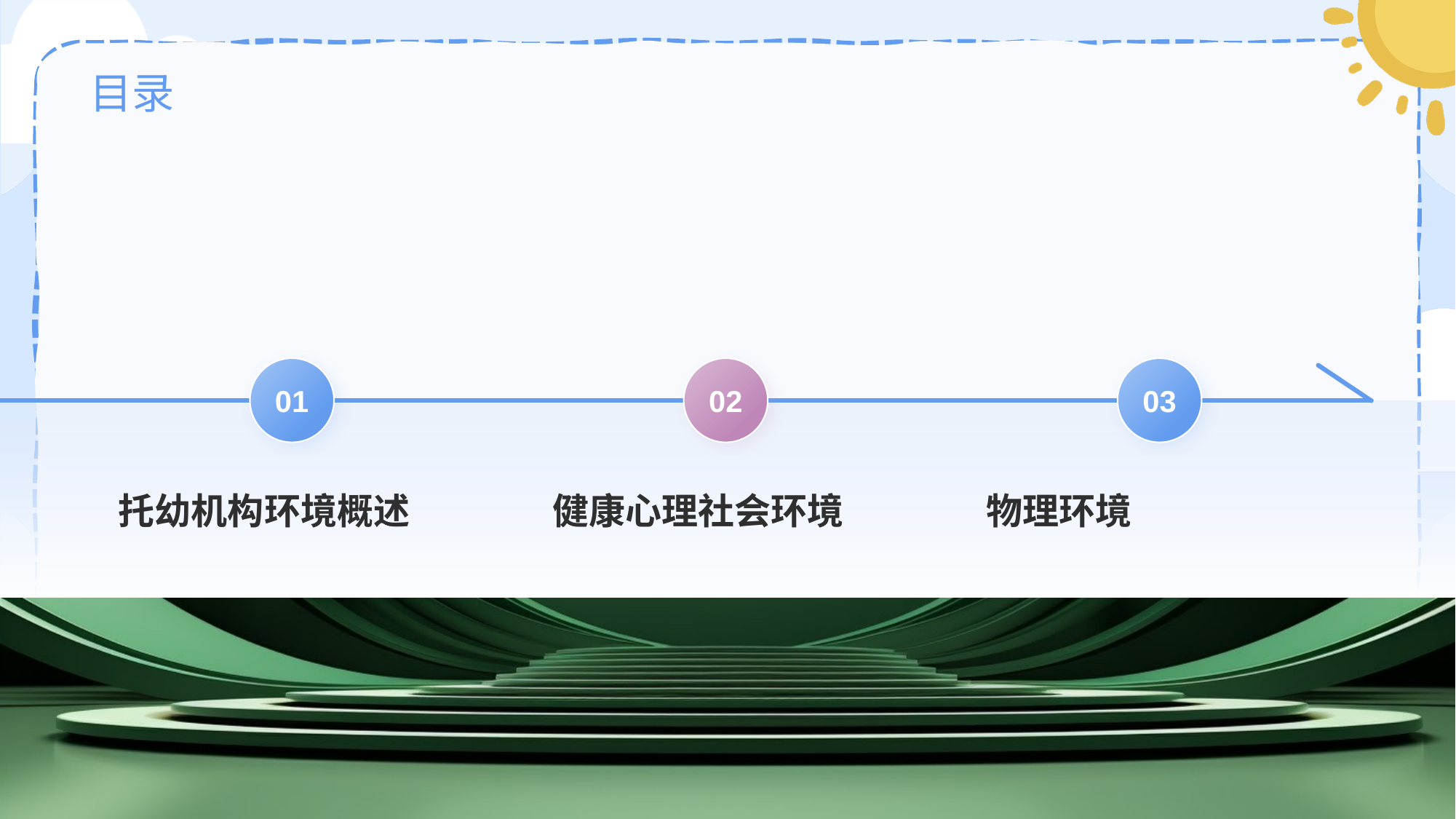

# 目录

01
托幼机构环境概述
02
健康心理社会环境
03
物理环境